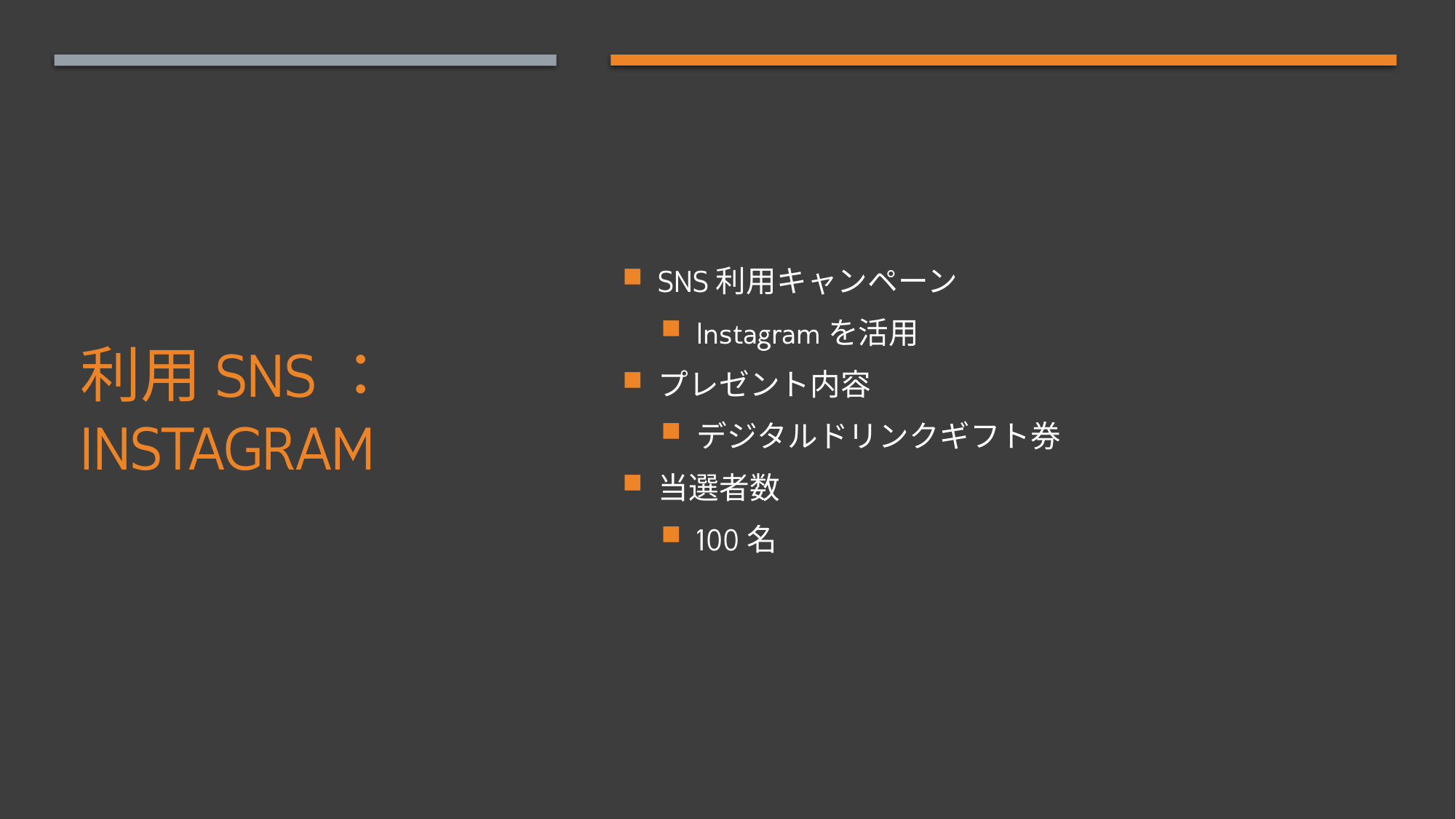

SNS利用キャンペーン
Instagramを活用
プレゼント内容
デジタルドリンクギフト券
当選者数
100名
# 利用SNS：Instagram